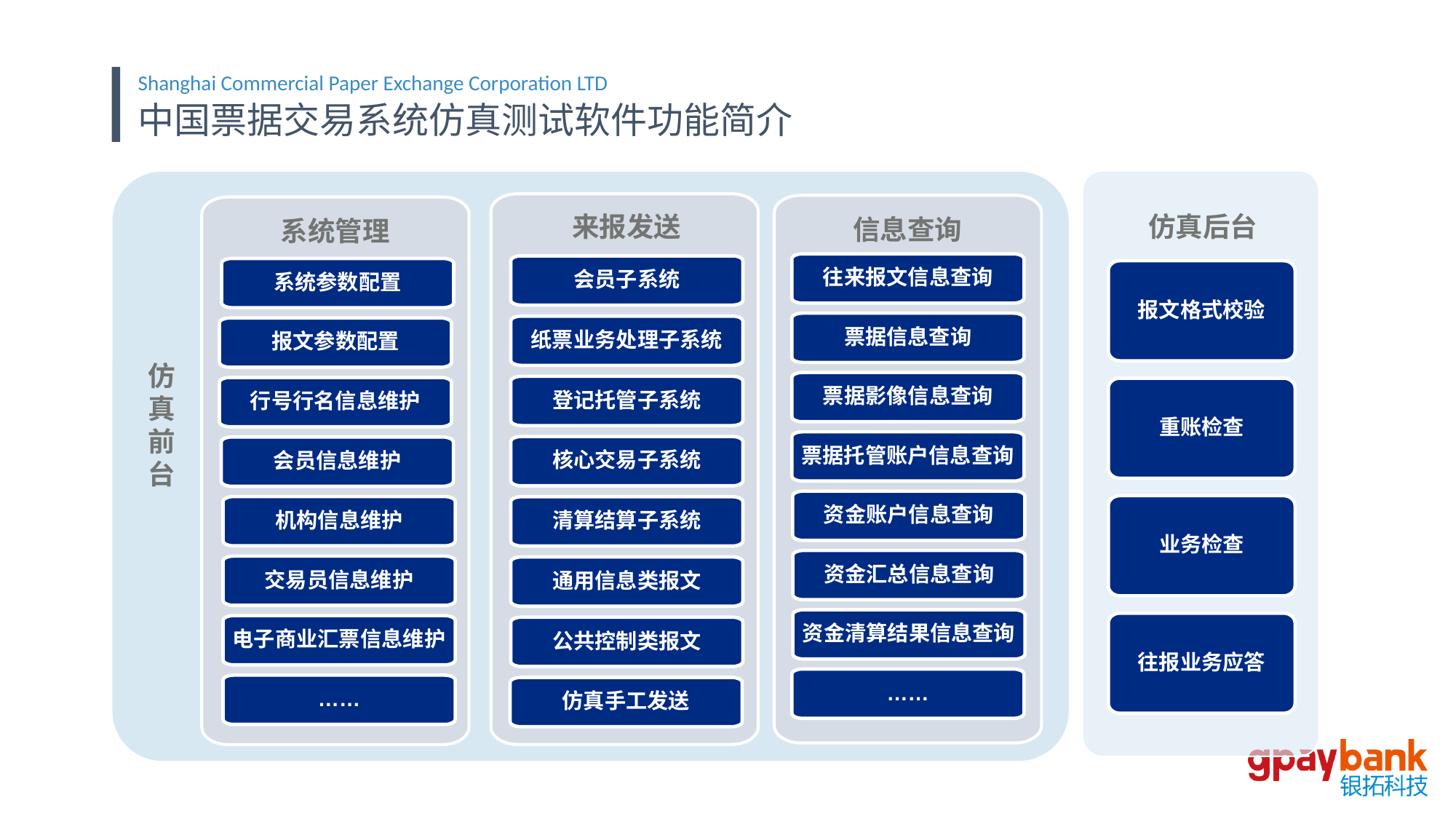

Shanghai Commercial Paper Exchange Corporation LTD

中国票据交易系统仿真测试软件功能简介

仿真前台

来报发送
会员子系统
纸票业务处理子系统
登记托管子系统
核心交易子系统
清算结算子系统
通用信息类报文
公共控制类报文
仿真手工发送

系统管理
系统参数配置
报文参数配置
行号行名信息维护
会员信息维护
机构信息维护
交易员信息维护
电子商业汇票信息维护
……
仿真后台
信息查询
往来报文信息查询
报文格式校验
重账检查
业务检查
往报业务应答
票据信息查询
票据影像信息查询
票据托管账户信息查询
资金账户信息查询
资金汇总信息查询
资金清算结果信息查询
……